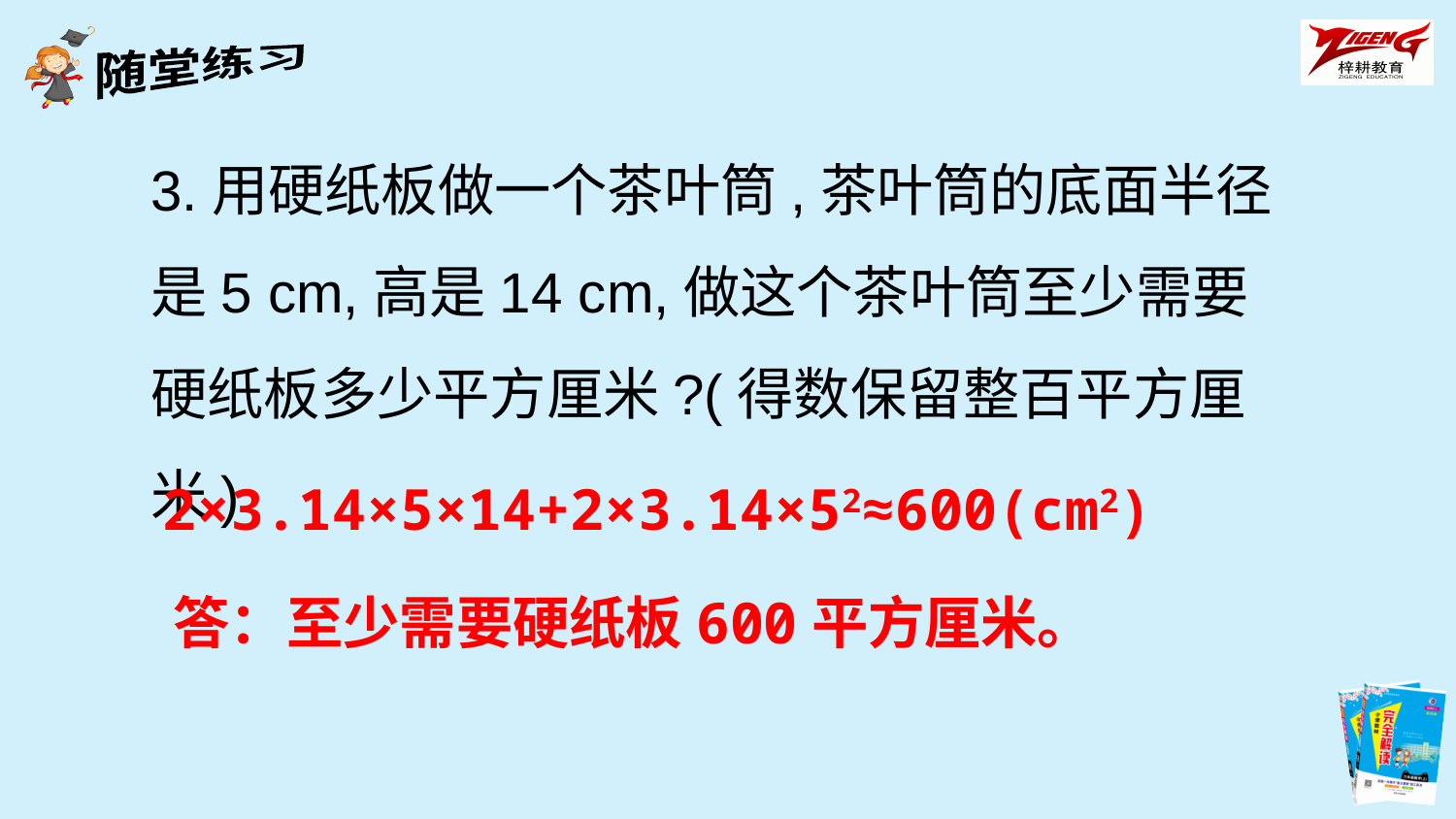

3.用硬纸板做一个茶叶筒,茶叶筒的底面半径是5 cm,高是14 cm,做这个茶叶筒至少需要硬纸板多少平方厘米?(得数保留整百平方厘米)
2×3.14×5×14+2×3.14×52≈600(cm2)
答：至少需要硬纸板600平方厘米。